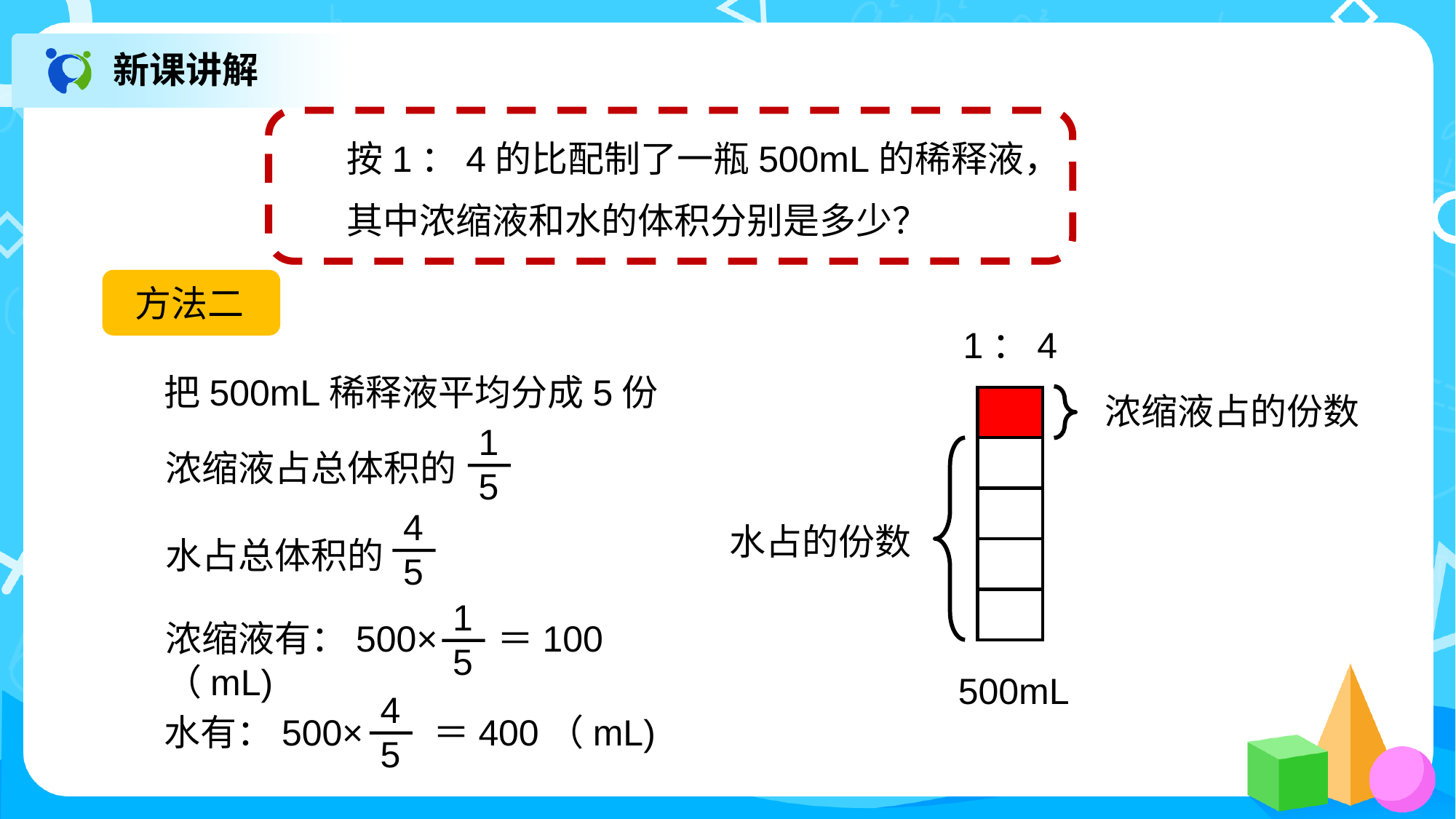

新课讲解

按1：4的比配制了一瓶500mL的稀释液，
其中浓缩液和水的体积分别是多少？

方法二
1：4
把500mL稀释液平均分成5份
浓缩液占的份数

浓缩液占总体积的
水占总体积的
1
5

4
5

水占的份数

1
5

浓缩液有：500×     ＝100（mL)
500mL
4
5

水有：500×      ＝400（mL)